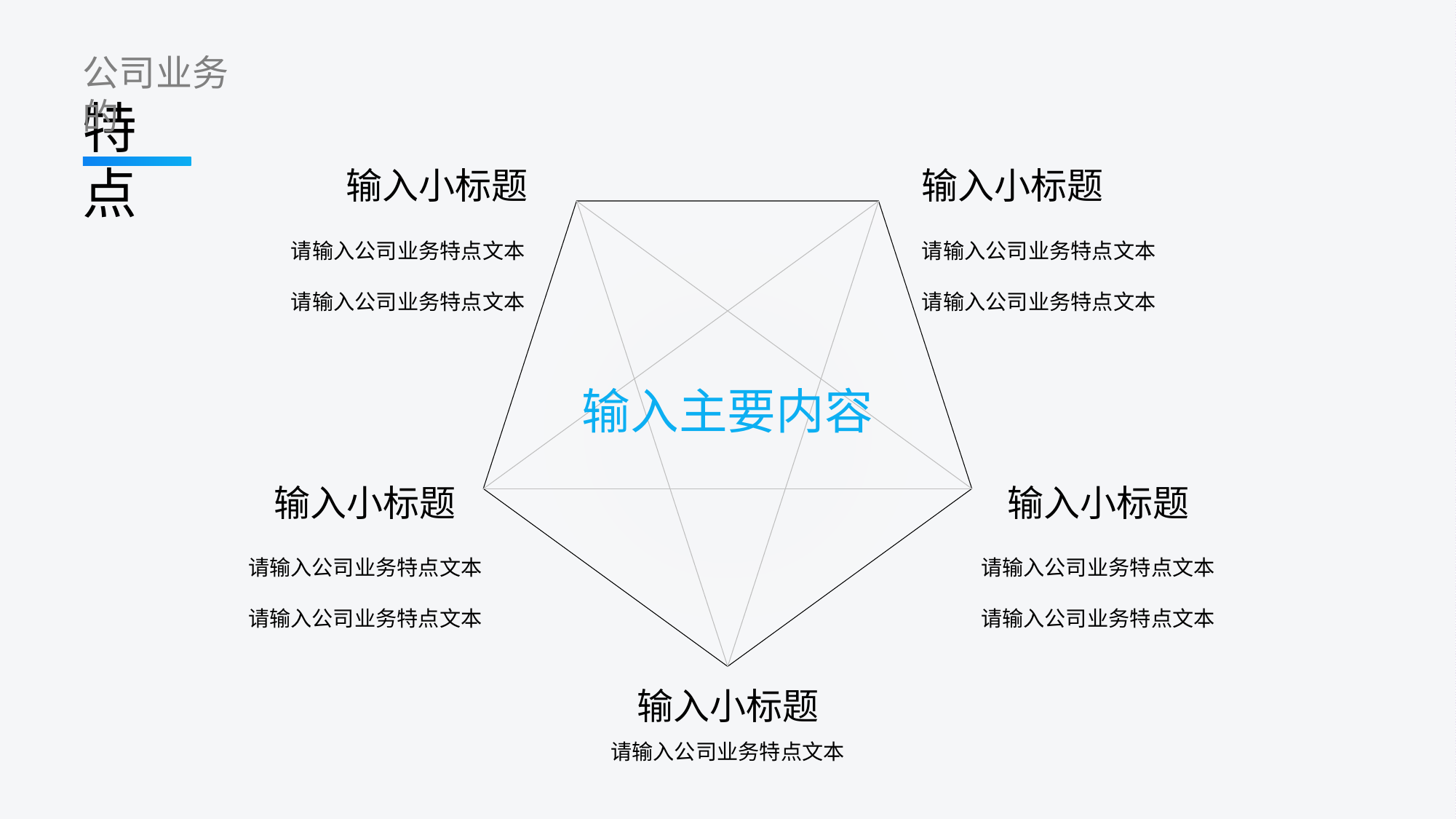

公司业务的
特点
输入小标题
输入小标题

请输入公司业务特点文本
请输入公司业务特点文本
请输入公司业务特点文本
请输入公司业务特点文本
输入主要内容
输入小标题
输入小标题
请输入公司业务特点文本
请输入公司业务特点文本
请输入公司业务特点文本
请输入公司业务特点文本
输入小标题
请输入公司业务特点文本